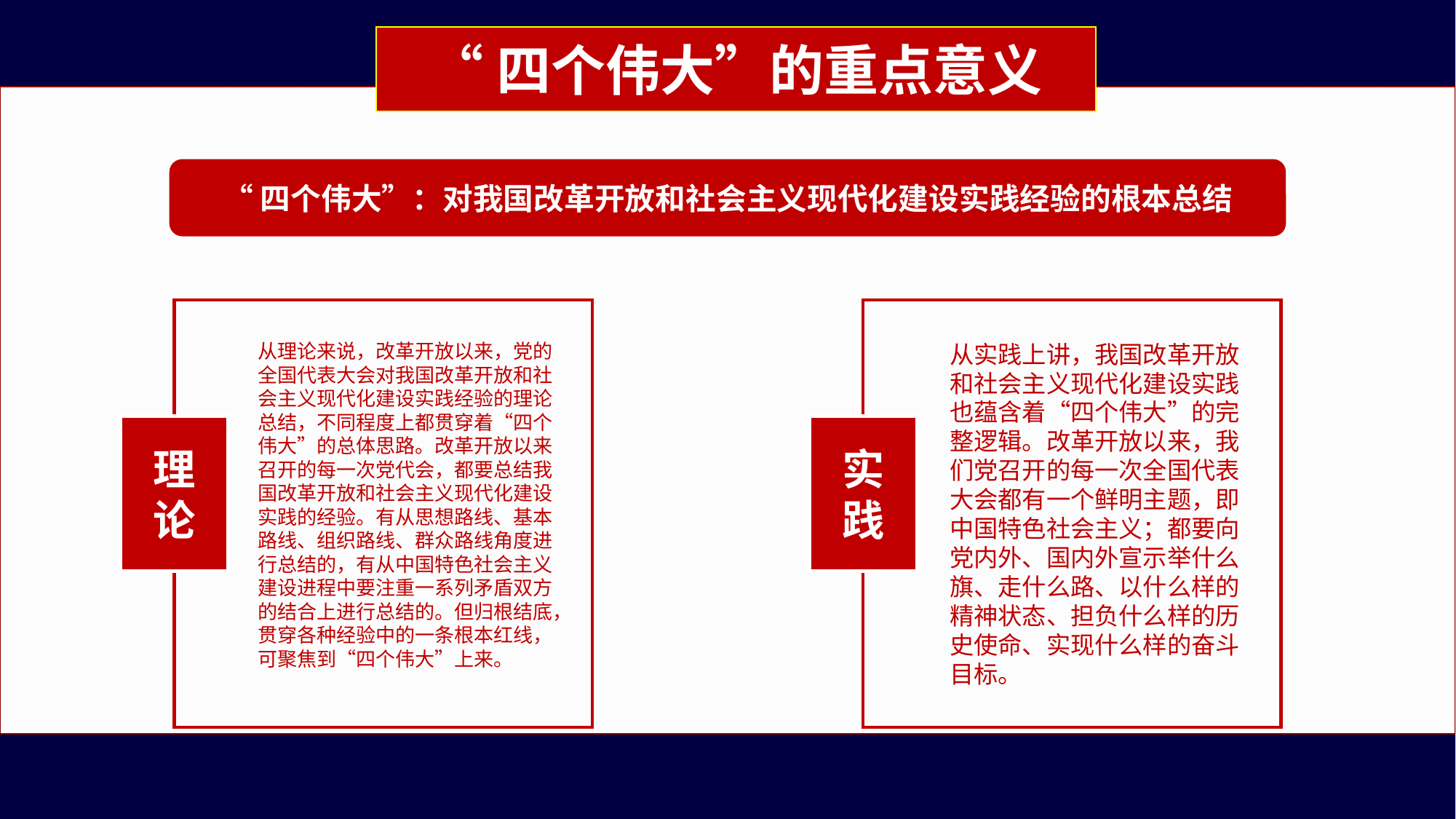

“四个伟大”的重点意义
“四个伟大”：对我国改革开放和社会主义现代化建设实践经验的根本总结

从理论来说，改革开放以来，党的全国代表大会对我国改革开放和社会主义现代化建设实践经验的理论总结，不同程度上都贯穿着“四个伟大”的总体思路。改革开放以来召开的每一次党代会，都要总结我国改革开放和社会主义现代化建设实践的经验。有从思想路线、基本路线、组织路线、群众路线角度进行总结的，有从中国特色社会主义建设进程中要注重一系列矛盾双方的结合上进行总结的。但归根结底，贯穿各种经验中的一条根本红线，可聚焦到“四个伟大”上来。
从实践上讲，我国改革开放和社会主义现代化建设实践也蕴含着“四个伟大”的完整逻辑。改革开放以来，我们党召开的每一次全国代表大会都有一个鲜明主题，即中国特色社会主义；都要向党内外、国内外宣示举什么旗、走什么路、以什么样的精神状态、担负什么样的历史使命、实现什么样的奋斗目标。
理
论
实
践